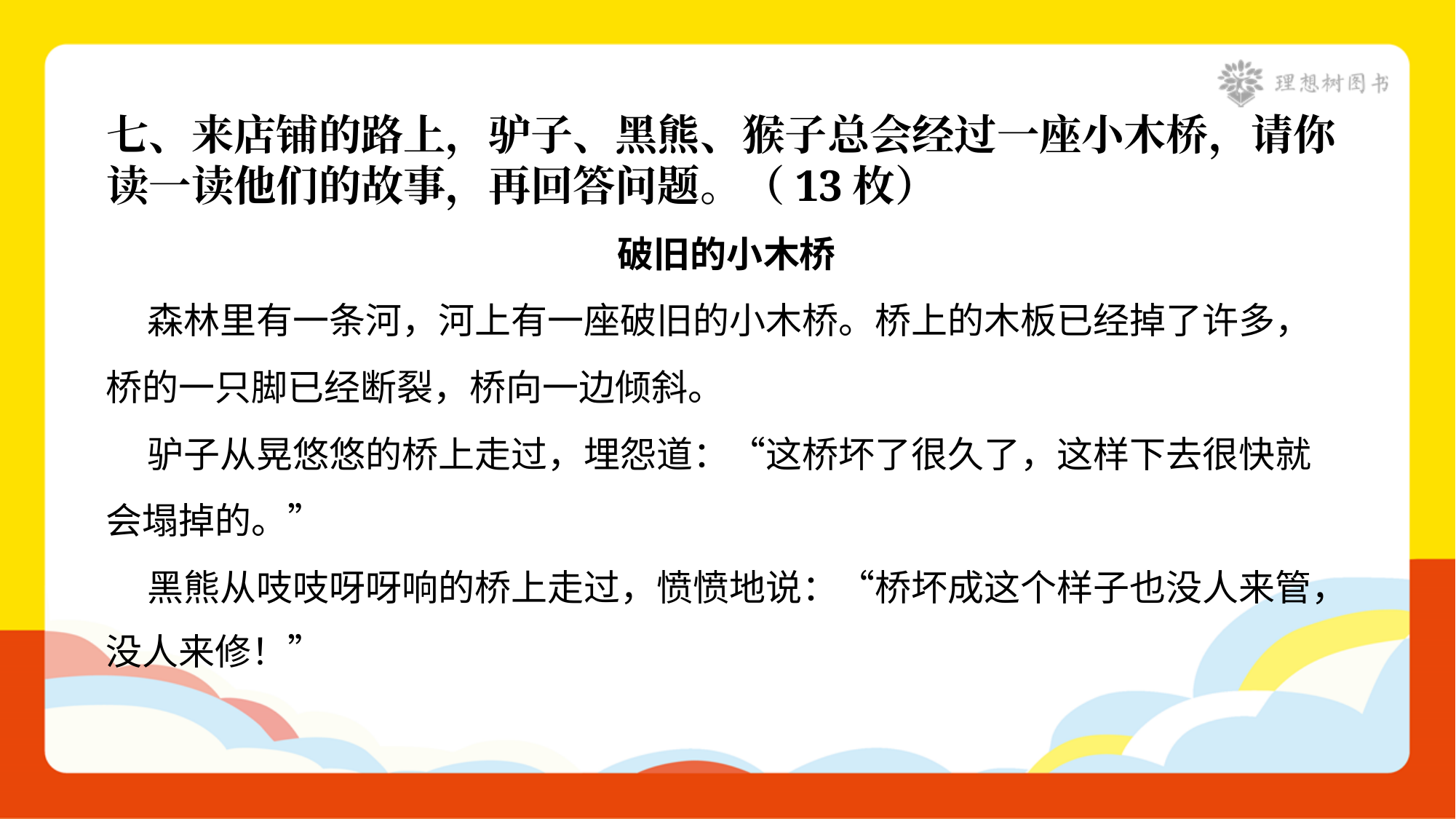

七、来店铺的路上，驴子、黑熊、猴子总会经过一座小木桥，请你
读一读他们的故事，再回答问题。（13枚）
破旧的小木桥
    森林里有一条河，河上有一座破旧的小木桥。桥上的木板已经掉了许多，
桥的一只脚已经断裂，桥向一边倾斜。
    驴子从晃悠悠的桥上走过，埋怨道：“这桥坏了很久了，这样下去很快就
会塌掉的。”
    黑熊从吱吱呀呀响的桥上走过，愤愤地说：“桥坏成这个样子也没人来管，
没人来修！”